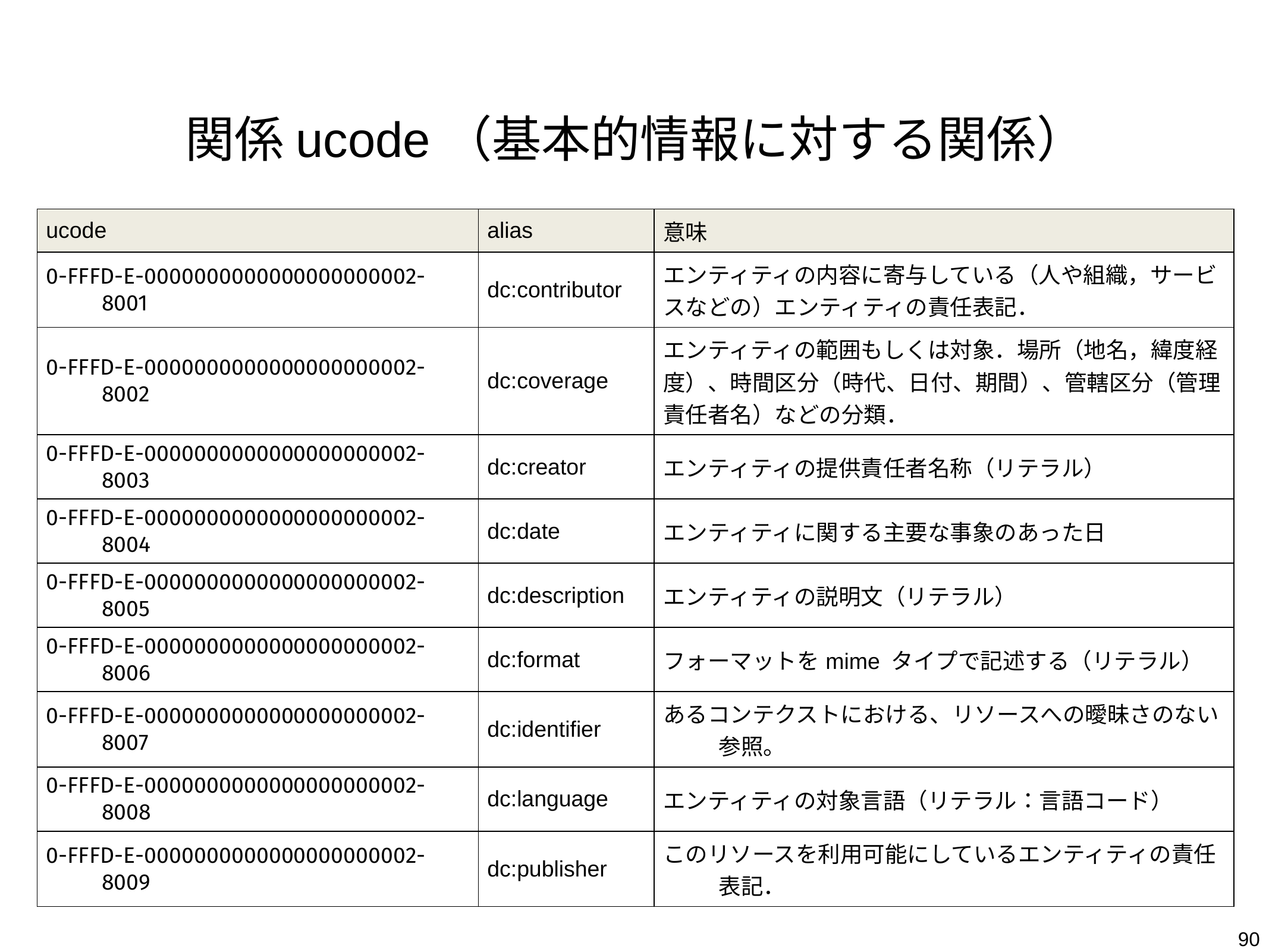

# 関係ucode（基本的情報に対する関係）
| ucode | alias | 意味 |
| --- | --- | --- |
| 0-FFFD-E-0000000000000000000002-8001 | dc:contributor | エンティティの内容に寄与している（人や組織，サービスなどの）エンティティの責任表記． |
| 0-FFFD-E-0000000000000000000002-8002 | dc:coverage | エンティティの範囲もしくは対象．場所（地名，緯度経度）、時間区分（時代、日付、期間）、管轄区分（管理責任者名）などの分類． |
| 0-FFFD-E-0000000000000000000002-8003 | dc:creator | エンティティの提供責任者名称（リテラル） |
| 0-FFFD-E-0000000000000000000002-8004 | dc:date | エンティティに関する主要な事象のあった日 |
| 0-FFFD-E-0000000000000000000002-8005 | dc:description | エンティティの説明文（リテラル） |
| 0-FFFD-E-0000000000000000000002-8006 | dc:format | フォーマットをmime タイプで記述する（リテラル） |
| 0-FFFD-E-0000000000000000000002-8007 | dc:identifier | あるコンテクストにおける、リソースへの曖昧さのない参照。 |
| 0-FFFD-E-0000000000000000000002-8008 | dc:language | エンティティの対象言語（リテラル：言語コード） |
| 0-FFFD-E-0000000000000000000002-8009 | dc:publisher | このリソースを利用可能にしているエンティティの責任表記． |
90